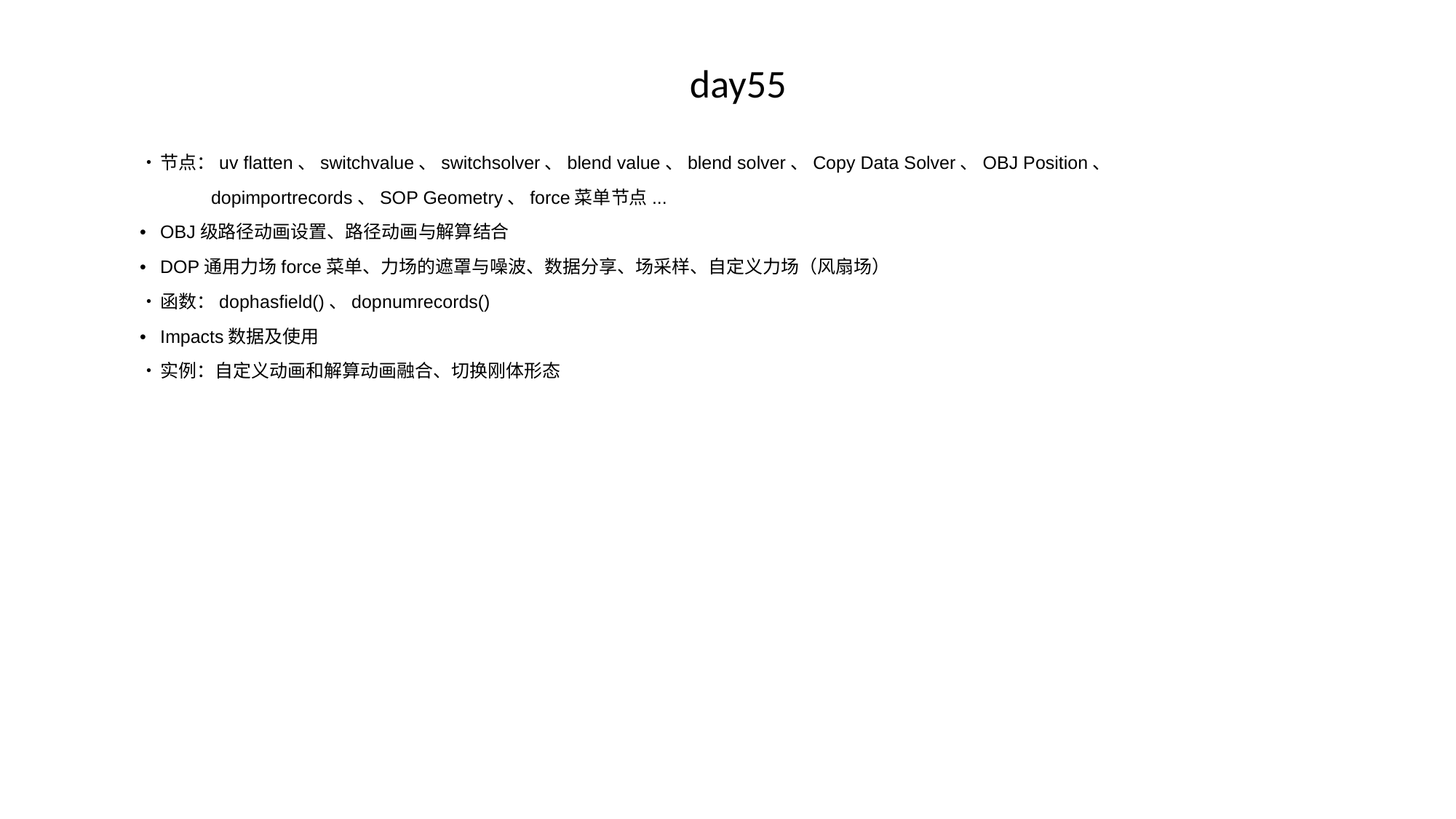

# day55
•	节点：uv flatten、switchvalue、switchsolver、blend value、blend solver、Copy Data Solver、OBJ Position、
              dopimportrecords、SOP Geometry、force菜单节点...
•	OBJ级路径动画设置、路径动画与解算结合
•	DOP通用力场force菜单、力场的遮罩与噪波、数据分享、场采样、自定义力场（风扇场）
•	函数：dophasfield()、dopnumrecords()
•	Impacts数据及使用
•	实例：自定义动画和解算动画融合、切换刚体形态